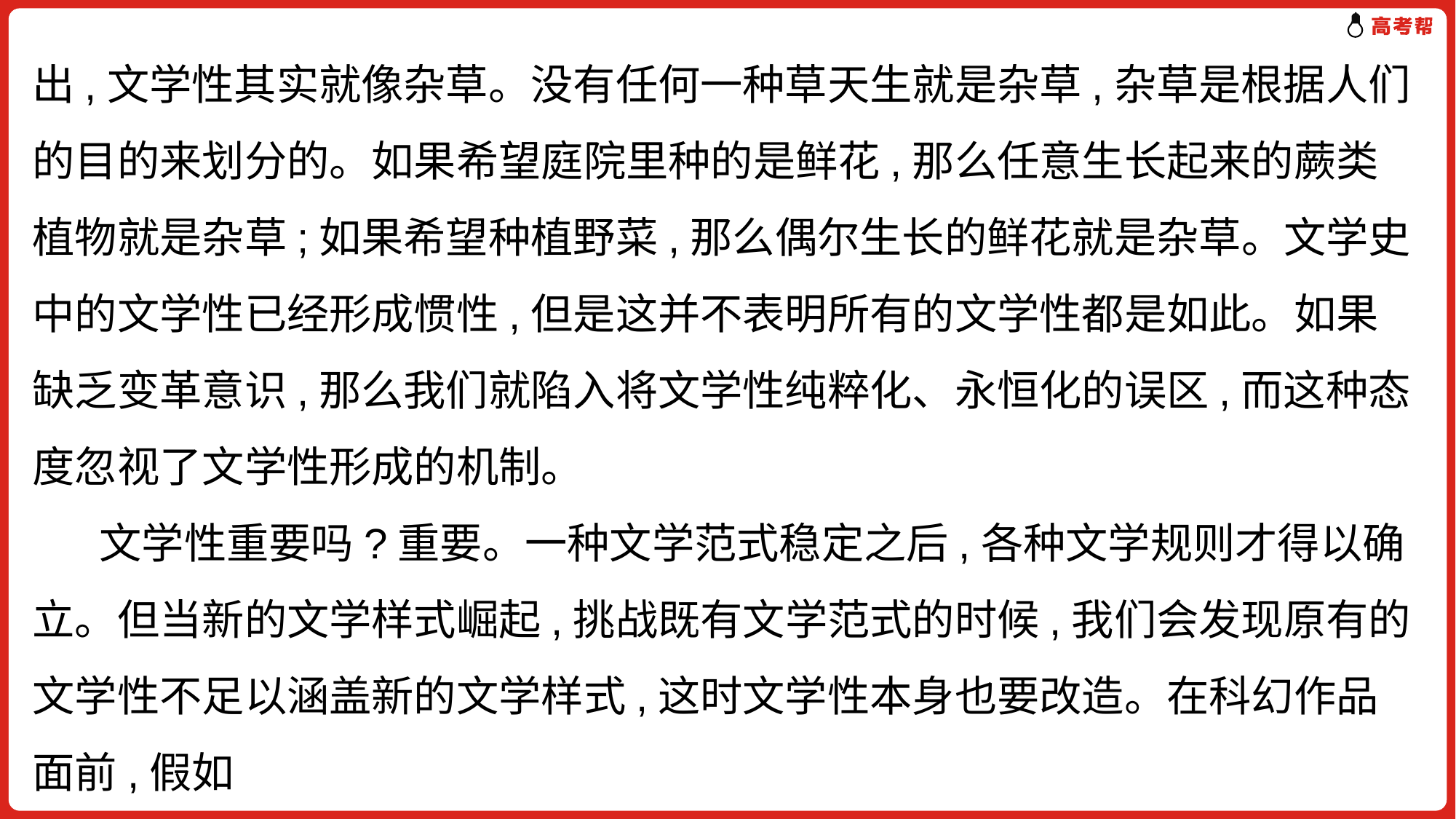

出,文学性其实就像杂草。没有任何一种草天生就是杂草,杂草是根据人们的目的来划分的。如果希望庭院里种的是鲜花,那么任意生长起来的蕨类植物就是杂草;如果希望种植野菜,那么偶尔生长的鲜花就是杂草。文学史中的文学性已经形成惯性,但是这并不表明所有的文学性都是如此。如果缺乏变革意识,那么我们就陷入将文学性纯粹化、永恒化的误区,而这种态度忽视了文学性形成的机制。
      文学性重要吗?重要。一种文学范式稳定之后,各种文学规则才得以确立。但当新的文学样式崛起,挑战既有文学范式的时候,我们会发现原有的文学性不足以涵盖新的文学样式,这时文学性本身也要改造。在科幻作品面前,假如